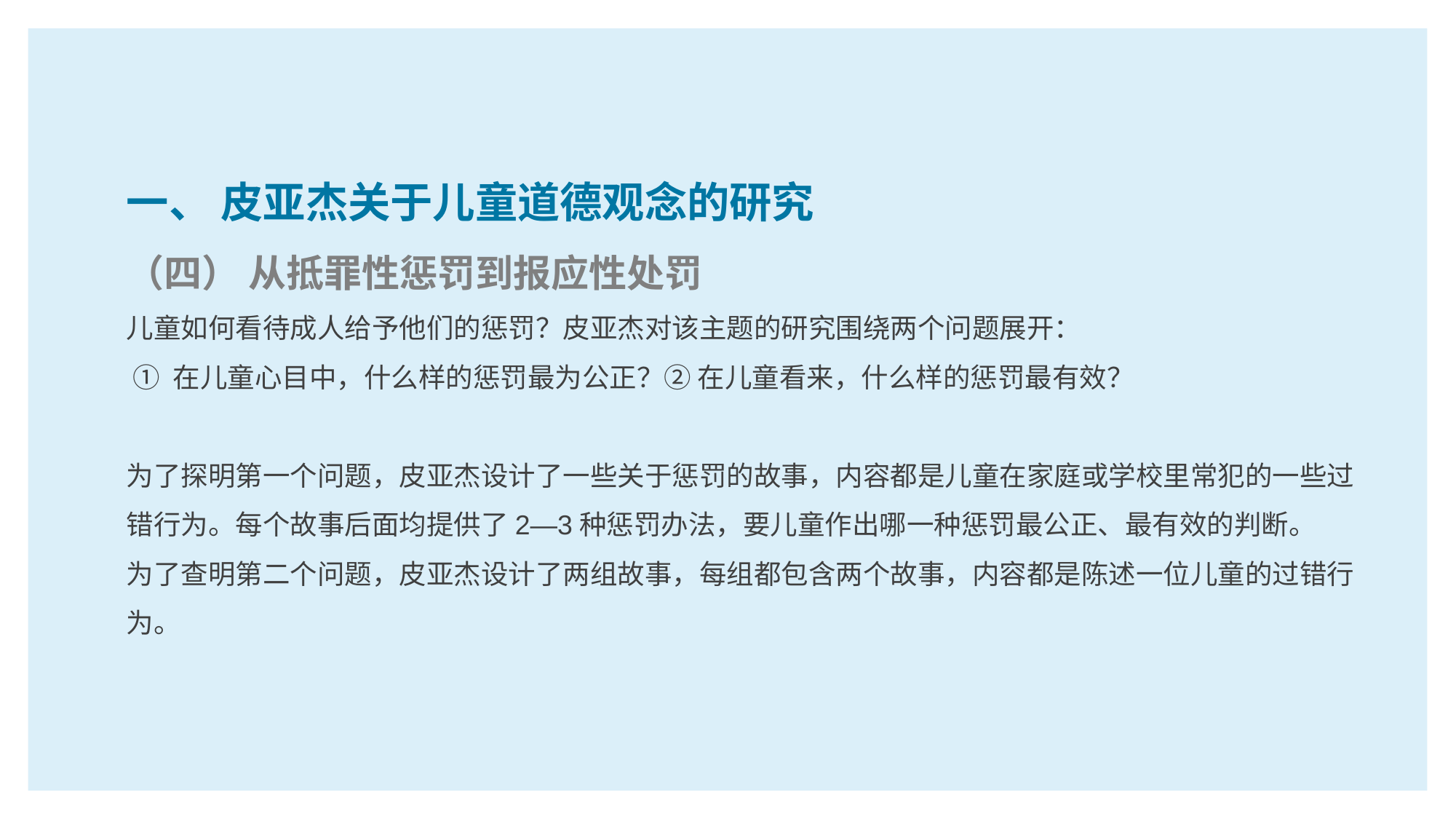

一、 皮亚杰关于儿童道德观念的研究
（四） 从抵罪性惩罚到报应性处罚
儿童如何看待成人给予他们的惩罚？皮亚杰对该主题的研究围绕两个问题展开：
 ① 在儿童心目中，什么样的惩罚最为公正？② 在儿童看来，什么样的惩罚最有效？

为了探明第一个问题，皮亚杰设计了一些关于惩罚的故事，内容都是儿童在家庭或学校里常犯的一些过错行为。每个故事后面均提供了2—3种惩罚办法，要儿童作出哪一种惩罚最公正、最有效的判断。
为了查明第二个问题，皮亚杰设计了两组故事，每组都包含两个故事，内容都是陈述一位儿童的过错行为。